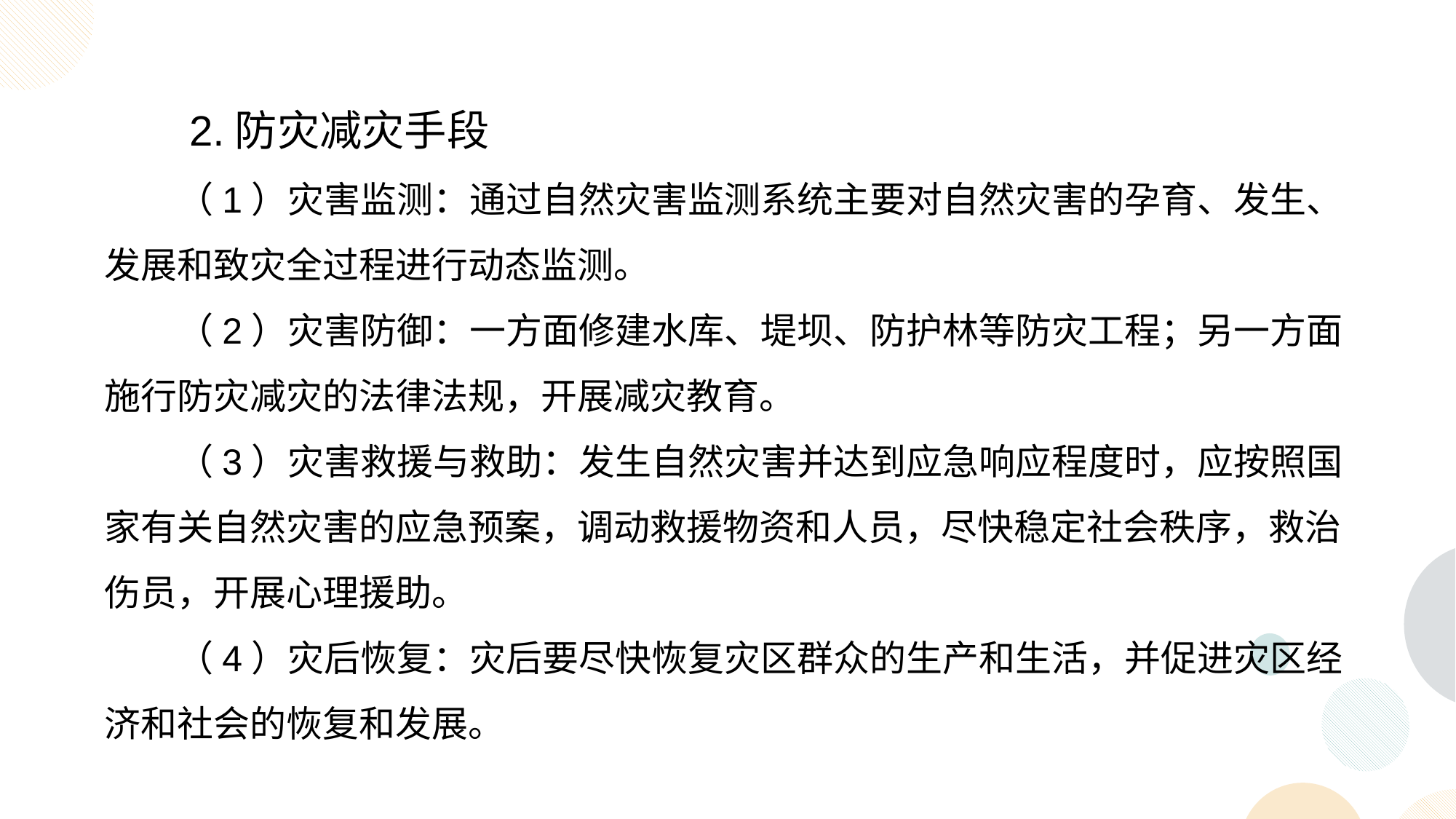

2.防灾减灾手段
（1）灾害监测：通过自然灾害监测系统主要对自然灾害的孕育、发生、发展和致灾全过程进行动态监测。
（2）灾害防御：一方面修建水库、堤坝、防护林等防灾工程；另一方面施行防灾减灾的法律法规，开展减灾教育。
（3）灾害救援与救助：发生自然灾害并达到应急响应程度时，应按照国家有关自然灾害的应急预案，调动救援物资和人员，尽快稳定社会秩序，救治伤员，开展心理援助。
（4）灾后恢复：灾后要尽快恢复灾区群众的生产和生活，并促进灾区经济和社会的恢复和发展。